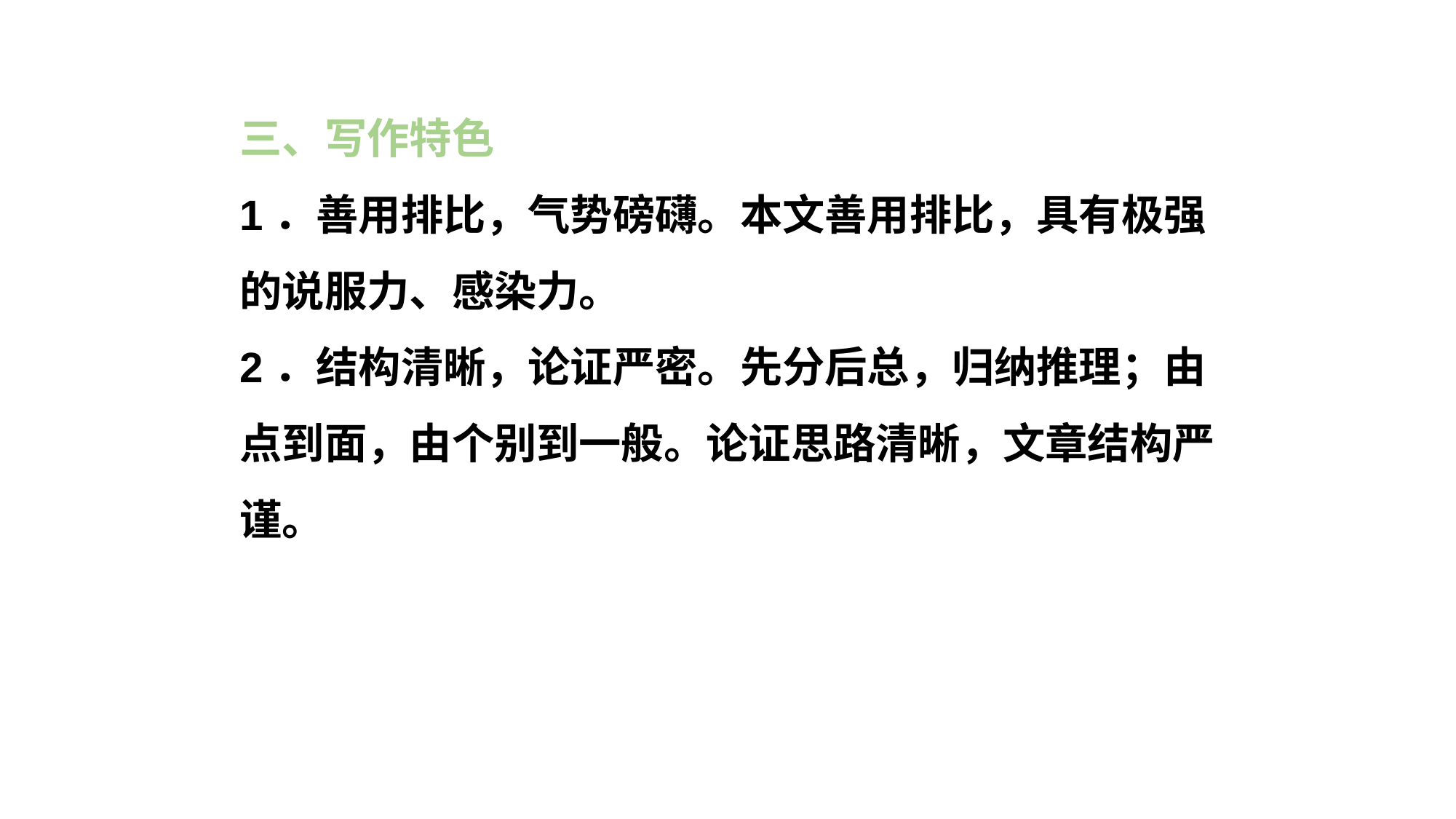

三、写作特色
1．善用排比，气势磅礴。本文善用排比，具有极强的说服力、感染力。
2．结构清晰，论证严密。先分后总，归纳推理；由点到面，由个别到一般。论证思路清晰，文章结构严谨。